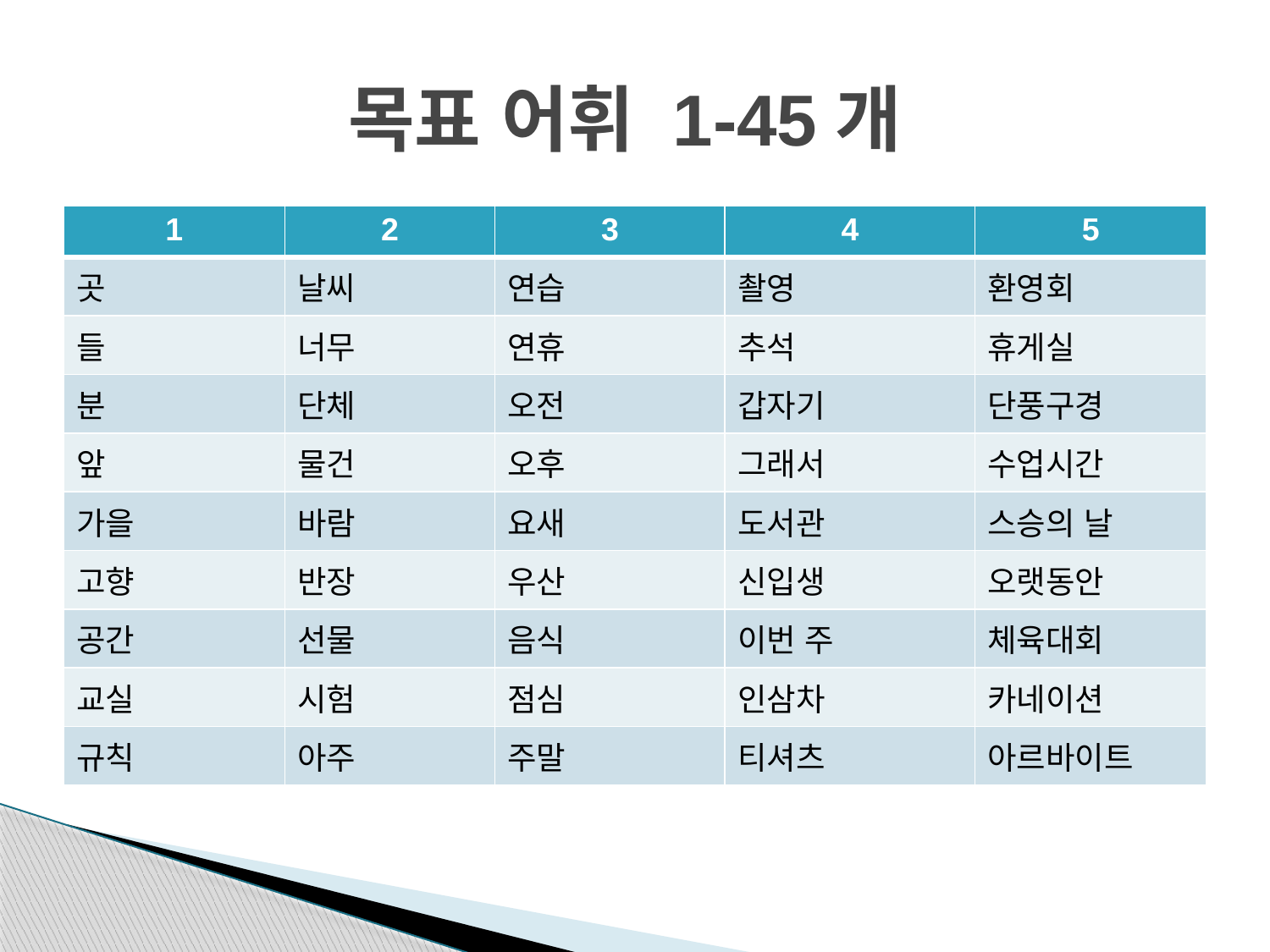

# 목표 어휘 1-45개
| 1 | 2 | 3 | 4 | 5 |
| --- | --- | --- | --- | --- |
| 곳 | 날씨 | 연습 | 촬영 | 환영회 |
| 들 | 너무 | 연휴 | 추석 | 휴게실 |
| 분 | 단체 | 오전 | 갑자기 | 단풍구경 |
| 앞 | 물건 | 오후 | 그래서 | 수업시간 |
| 가을 | 바람 | 요새 | 도서관 | 스승의 날 |
| 고향 | 반장 | 우산 | 신입생 | 오랫동안 |
| 공간 | 선물 | 음식 | 이번 주 | 체육대회 |
| 교실 | 시험 | 점심 | 인삼차 | 카네이션 |
| 규칙 | 아주 | 주말 | 티셔츠 | 아르바이트 |